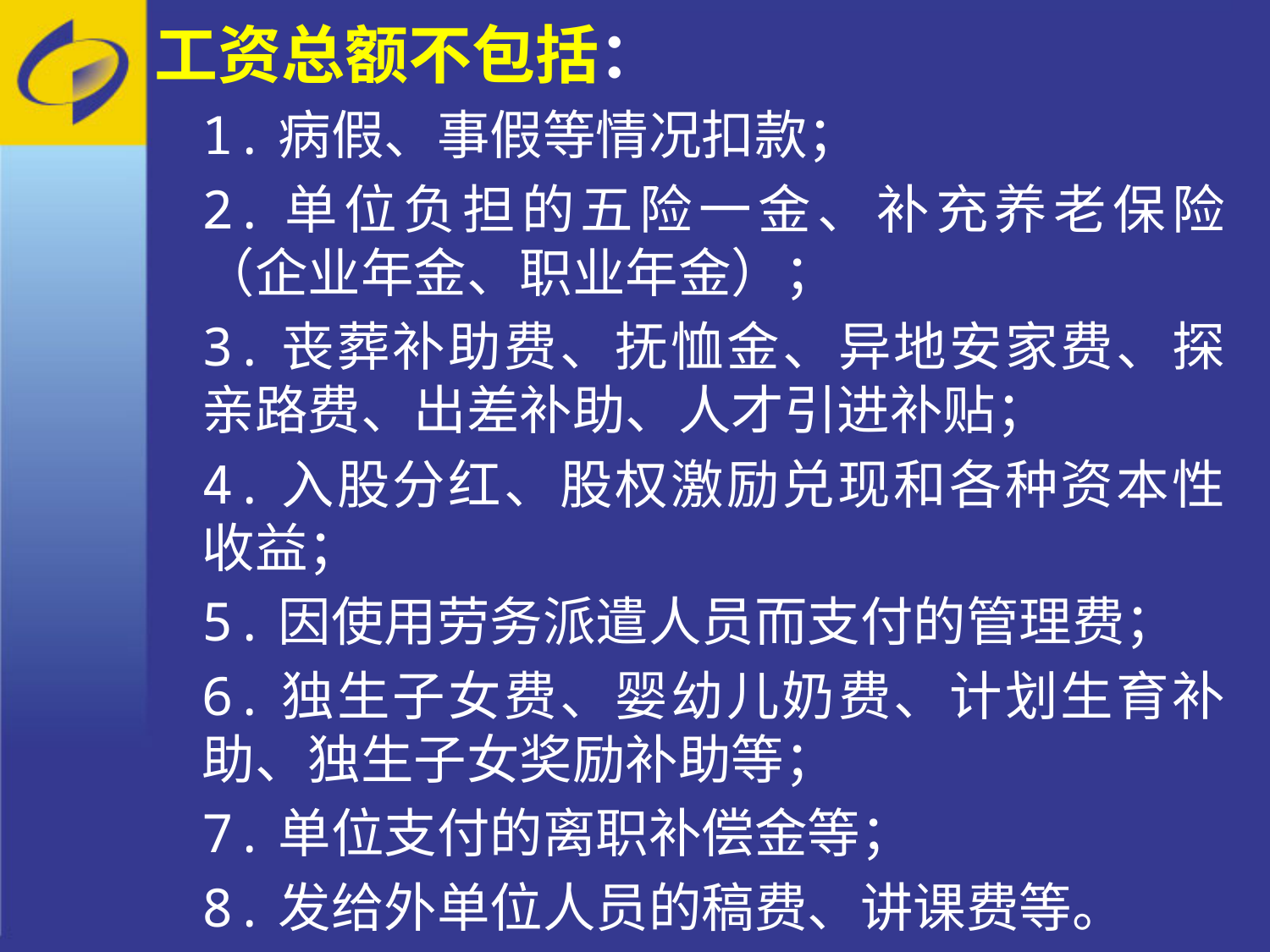

工资总额不包括：
1.病假、事假等情况扣款；
2.单位负担的五险一金、补充养老保险（企业年金、职业年金）；
3.丧葬补助费、抚恤金、异地安家费、探亲路费、出差补助、人才引进补贴；
4.入股分红、股权激励兑现和各种资本性收益；
5.因使用劳务派遣人员而支付的管理费；
6.独生子女费、婴幼儿奶费、计划生育补助、独生子女奖励补助等；
7.单位支付的离职补偿金等；
8.发给外单位人员的稿费、讲课费等。